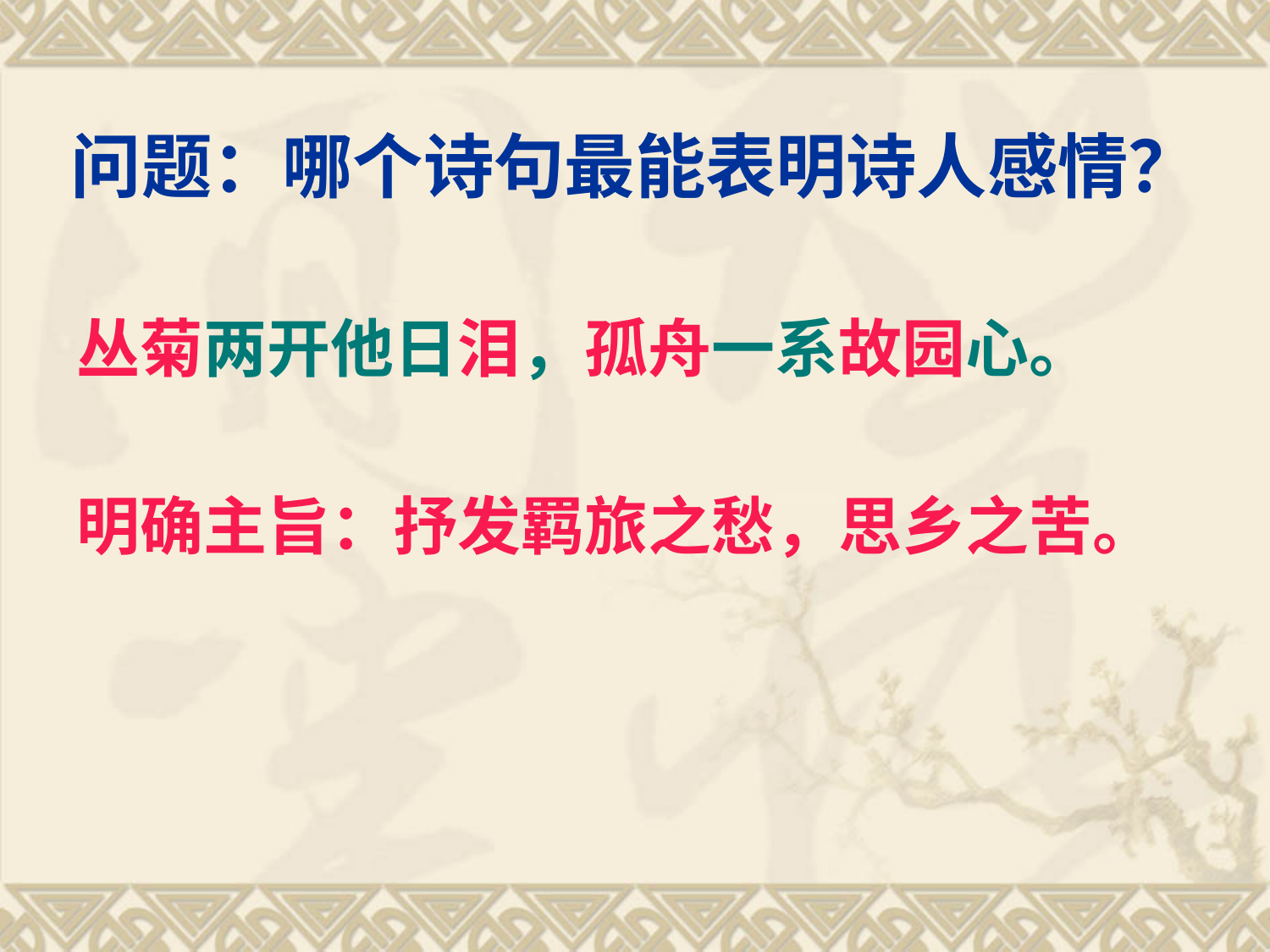

# 问题：哪个诗句最能表明诗人感情？
丛菊两开他日泪，孤舟一系故园心。

明确主旨：抒发羁旅之愁，思乡之苦。